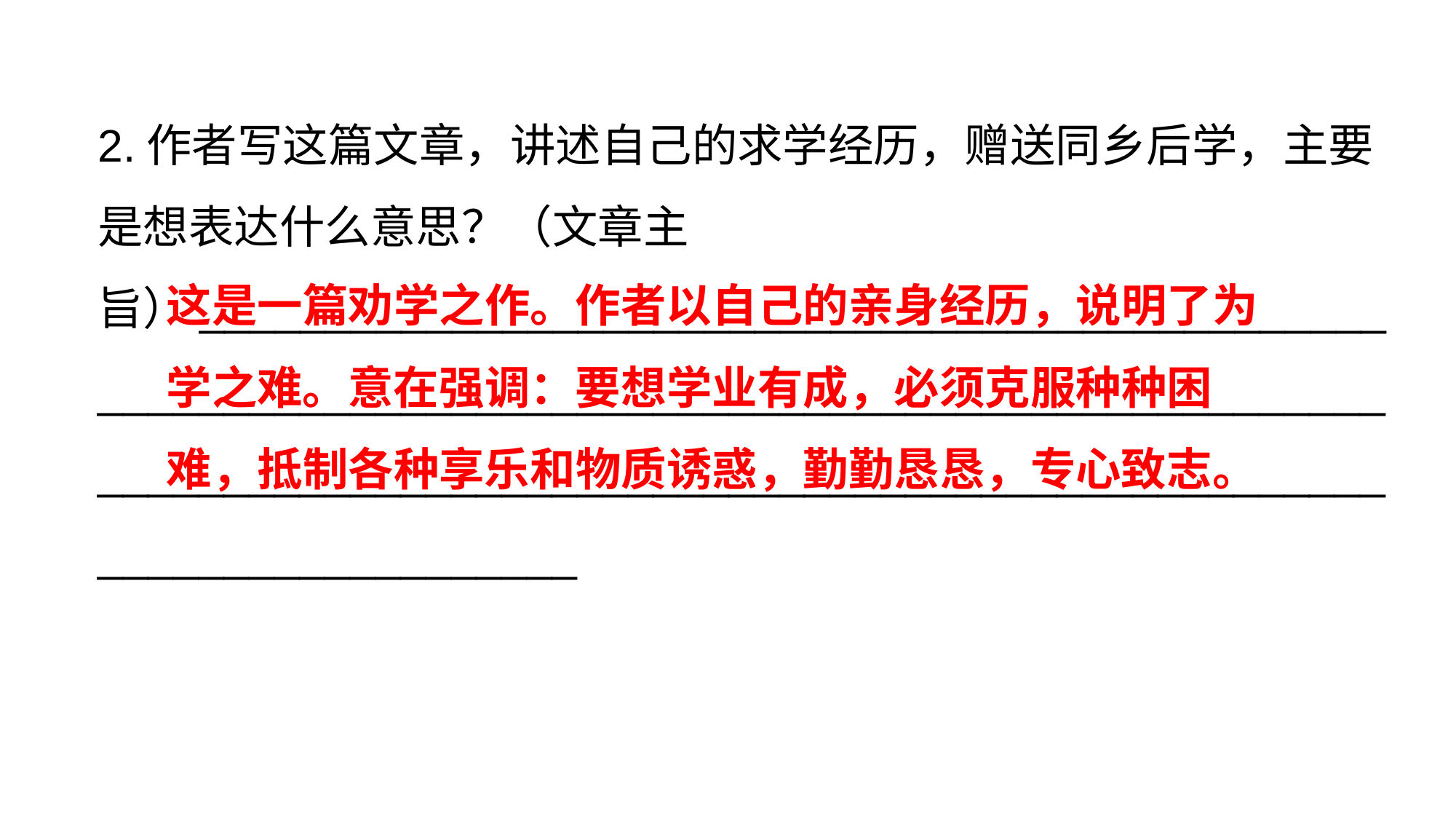

2.作者写这篇文章，讲述自己的求学经历，赠送同乡后学，主要是想表达什么意思？（文章主旨）________________________________________________________________________________________________________________________________________________________________________
这是一篇劝学之作。作者以自己的亲身经历，说明了为学之难。意在强调：要想学业有成，必须克服种种困难，抵制各种享乐和物质诱惑，勤勤恳恳，专心致志。